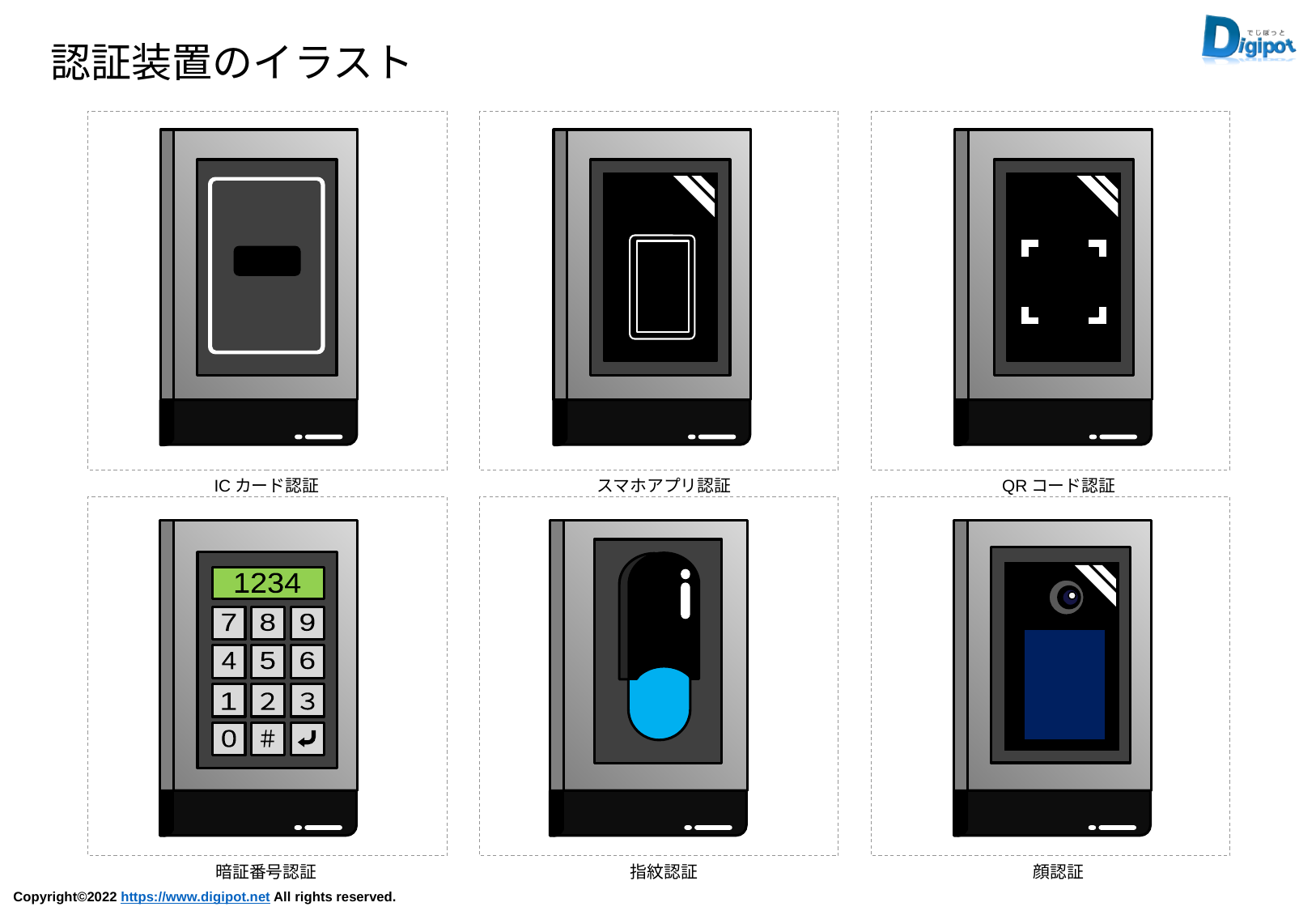

認証装置のイラスト

ICカード認証
スマホアプリ認証
QRコード認証

1234
7
8
9
4
5
6
1
２
３
0
＃

暗証番号認証
指紋認証
顔認証